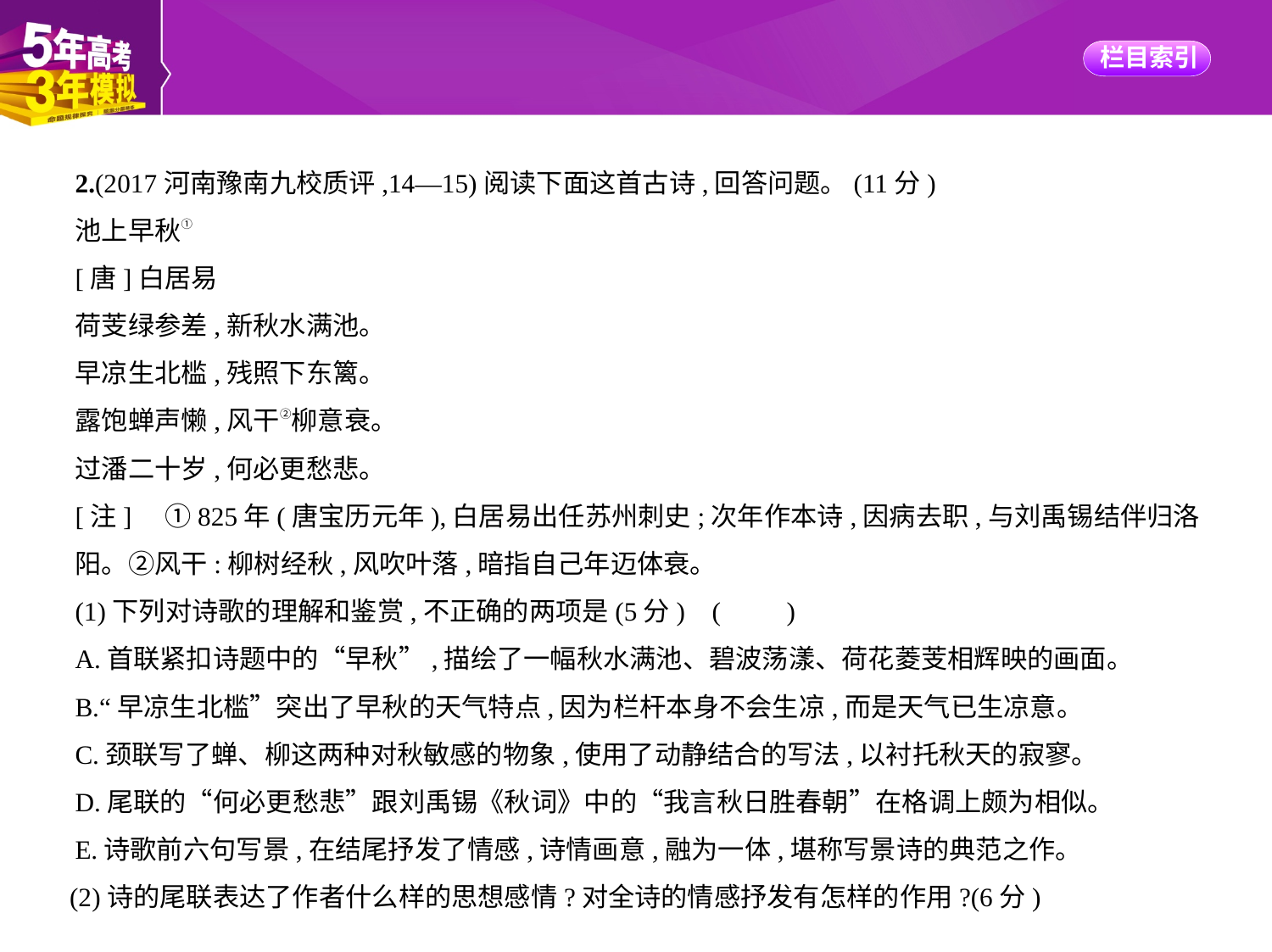

2.(2017河南豫南九校质评,14—15)阅读下面这首古诗,回答问题。(11分)
池上早秋①
[唐]白居易
荷芰绿参差,新秋水满池。
早凉生北槛,残照下东篱。
露饱蝉声懒,风干②柳意衰。
过潘二十岁,何必更愁悲。
[注]　①825年(唐宝历元年),白居易出任苏州刺史;次年作本诗,因病去职,与刘禹锡结伴归洛
阳。②风干:柳树经秋,风吹叶落,暗指自己年迈体衰。
(1)下列对诗歌的理解和鉴赏,不正确的两项是(5分) (　　)
A.首联紧扣诗题中的“早秋”,描绘了一幅秋水满池、碧波荡漾、荷花菱芰相辉映的画面。
B.“早凉生北槛”突出了早秋的天气特点,因为栏杆本身不会生凉,而是天气已生凉意。
C.颈联写了蝉、柳这两种对秋敏感的物象,使用了动静结合的写法,以衬托秋天的寂寥。
D.尾联的“何必更愁悲”跟刘禹锡《秋词》中的“我言秋日胜春朝”在格调上颇为相似。
E.诗歌前六句写景,在结尾抒发了情感,诗情画意,融为一体,堪称写景诗的典范之作。
(2)诗的尾联表达了作者什么样的思想感情?对全诗的情感抒发有怎样的作用?(6分)